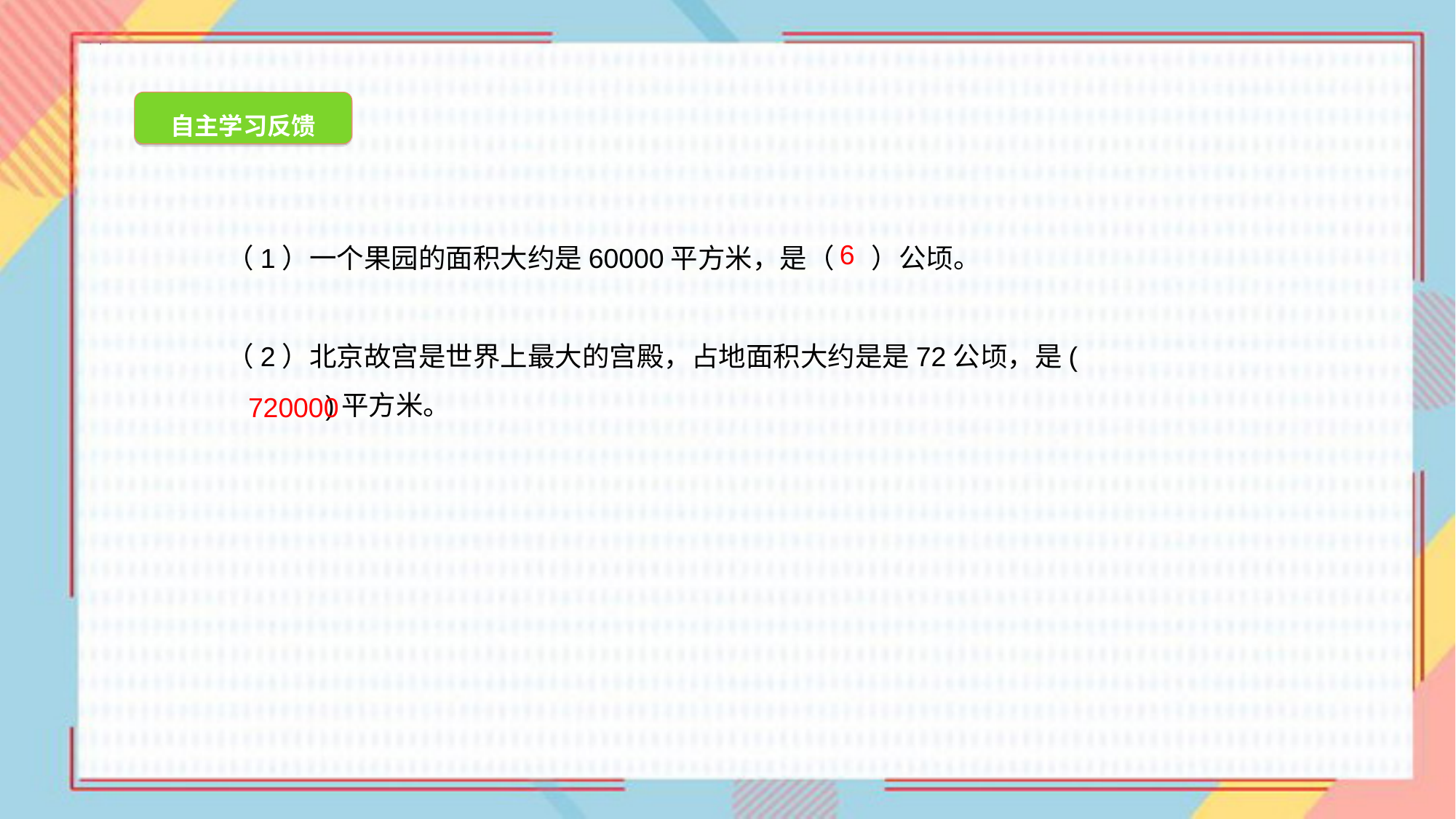

自主学习反馈
（1）一个果园的面积大约是60000平方米，是（      ）公顷。

（2）北京故宫是世界上最大的宫殿，占地面积大约是是72公顷，是(              )平方米。
6
720000